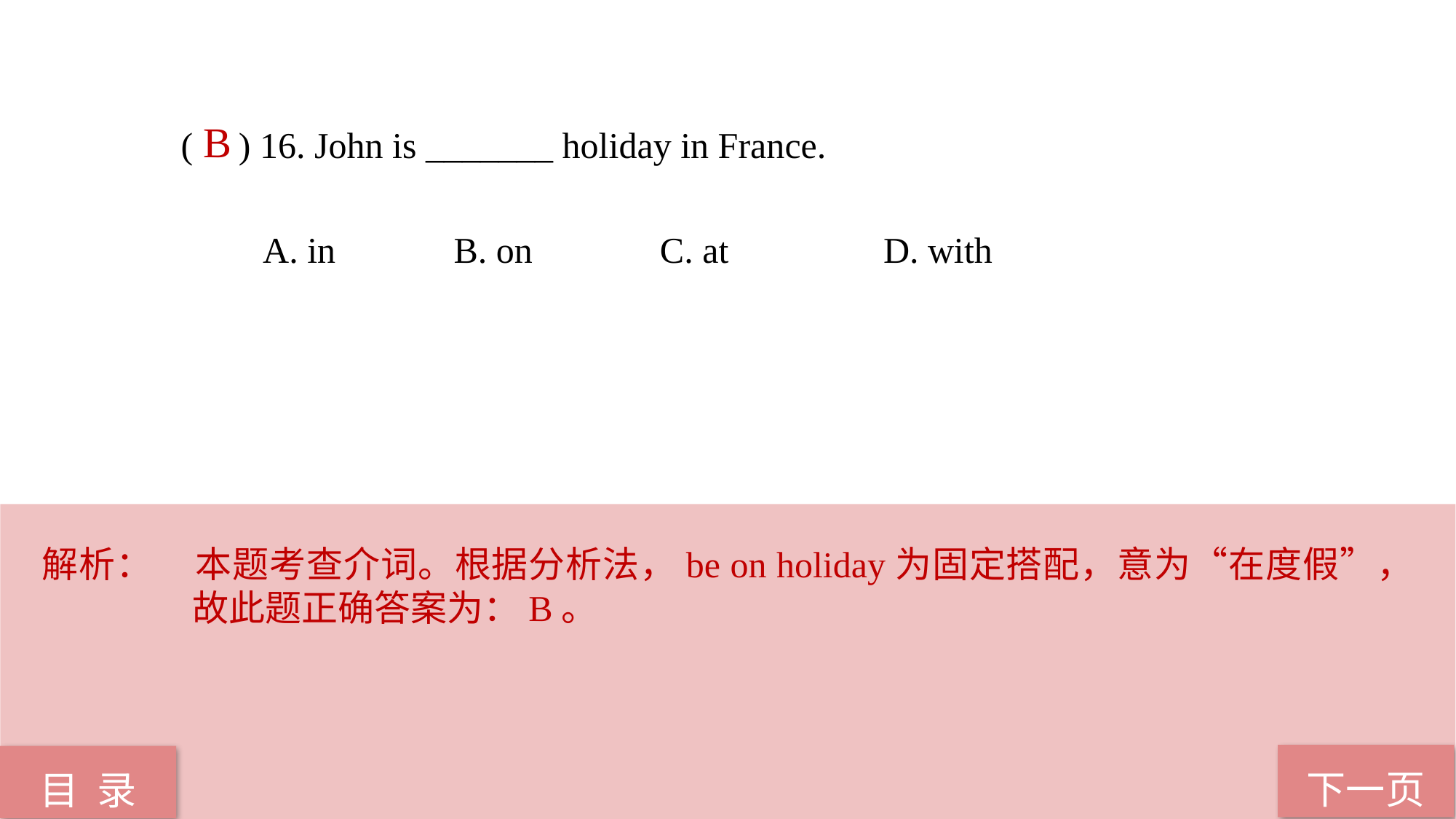

(     ) 16. John is _______ holiday in France.

         A. in             B. on              C. at                 D. with
B
解析：	本题考查介词。根据分析法，be on holiday为固定搭配，意为“在度假”，故此题正确答案为：B。